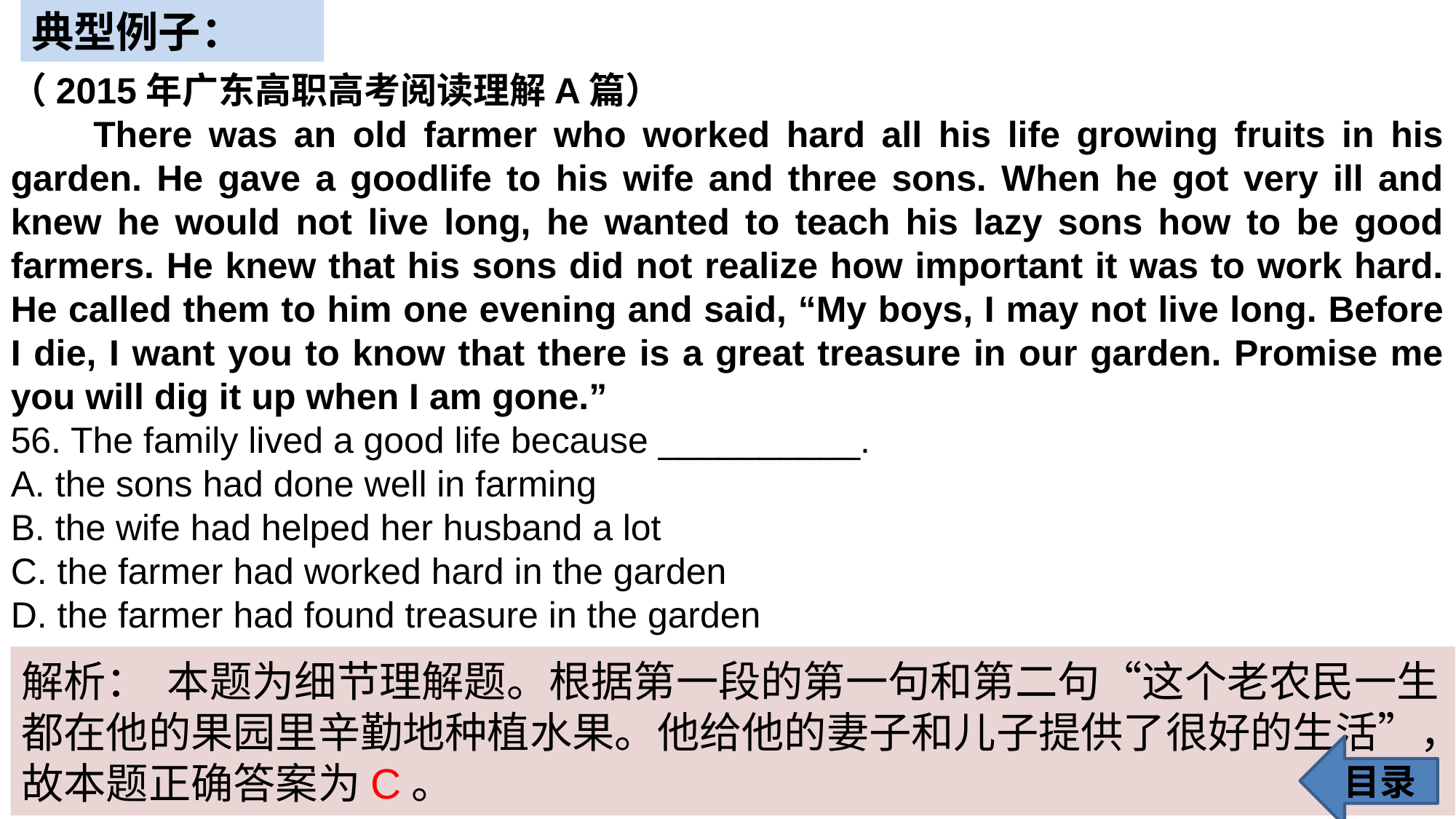

典型例子：
（2015年广东高职高考阅读理解A篇）
     There was an old farmer who worked hard all his life growing fruits in his garden. He gave a goodlife to his wife and three sons. When he got very ill and knew he would not live long, he wanted to teach his lazy sons how to be good farmers. He knew that his sons did not realize how important it was to work hard. He called them to him one evening and said, “My boys, I may not live long. Before I die, I want you to know that there is a great treasure in our garden. Promise me you will dig it up when I am gone.”
56. The family lived a good life because __________.
A. the sons had done well in farming
B. the wife had helped her husband a lot
C. the farmer had worked hard in the garden
D. the farmer had found treasure in the garden
解析：  本题为细节理解题。根据第一段的第一句和第二句“这个老农民一生都在他的果园里辛勤地种植水果。他给他的妻子和儿子提供了很好的生活”，故本题正确答案为C。
目录
24